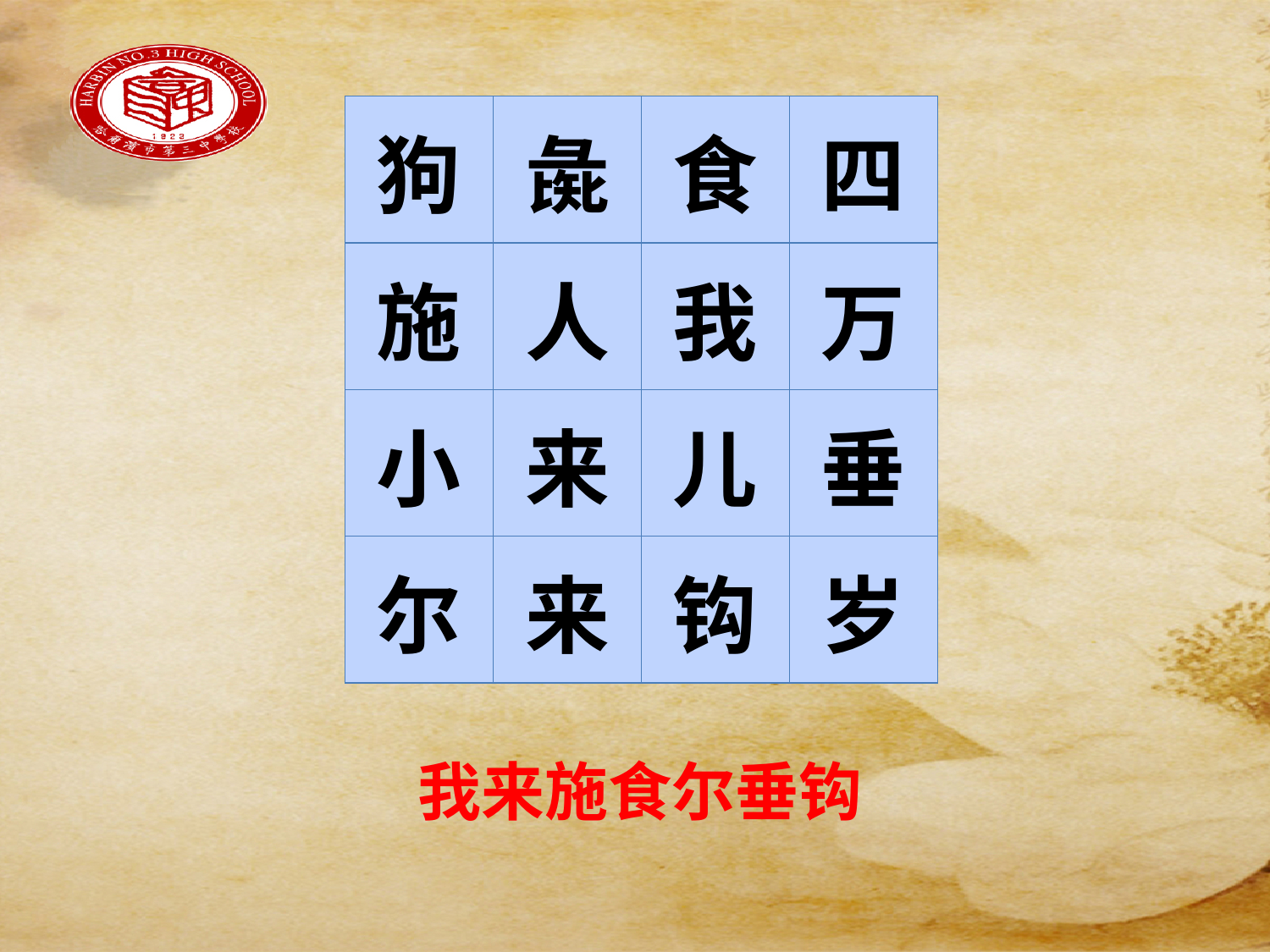

#
| 狗 | 彘 | 食 | 四 |
| --- | --- | --- | --- |
| 施 | 人 | 我 | 万 |
| 小 | 来 | 儿 | 垂 |
| 尔 | 来 | 钩 | 岁 |
我来施食尔垂钩